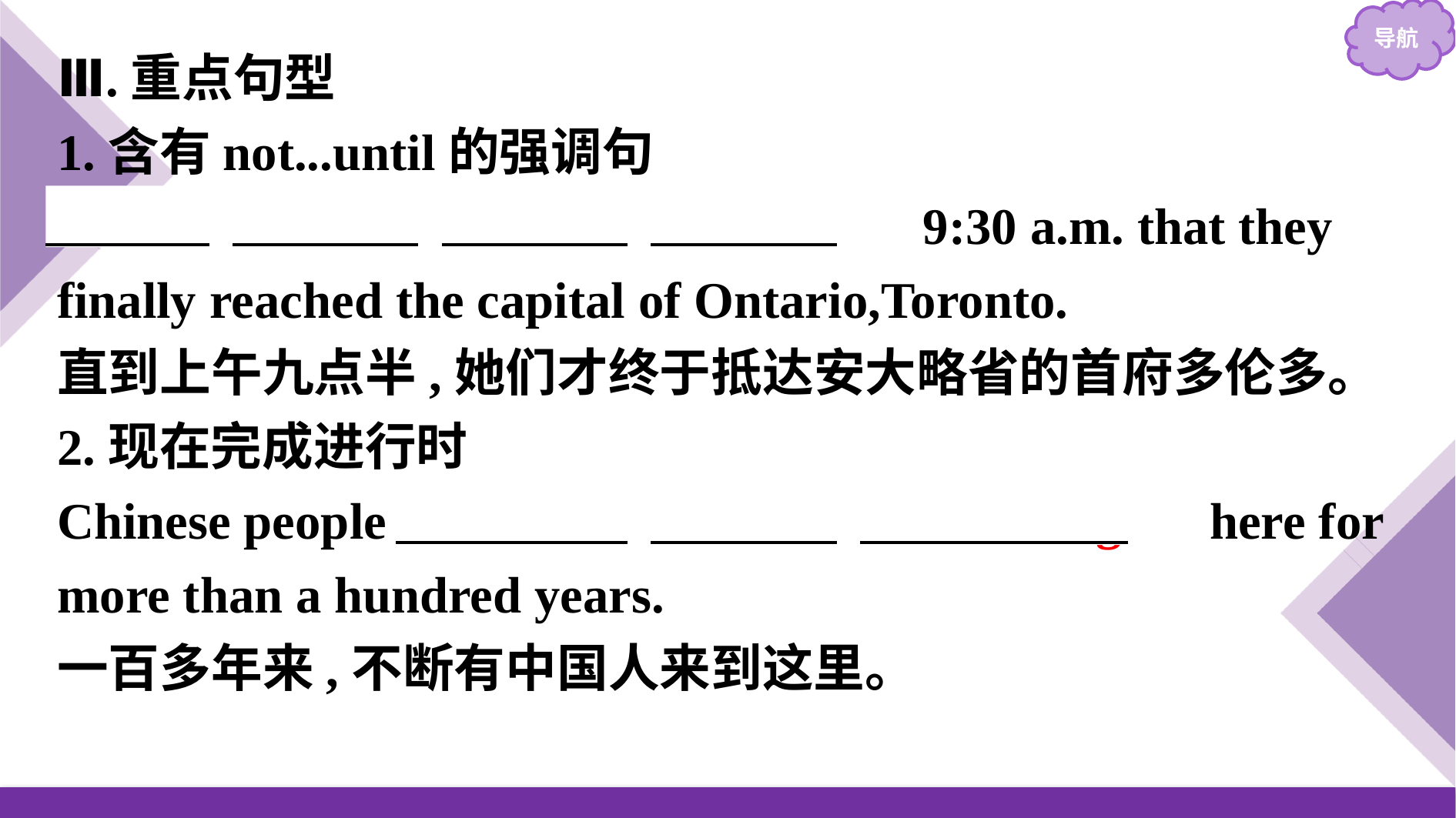

Ⅲ.重点句型
1.含有not...until的强调句
　It　 　was　 　not　 　until　 9:30 a.m. that they finally reached the capital of Ontario,Toronto.
直到上午九点半,她们才终于抵达安大略省的首府多伦多。
2.现在完成进行时
Chinese people 　have　 　been　 　coming　 here for more than a hundred years.
一百多年来,不断有中国人来到这里。